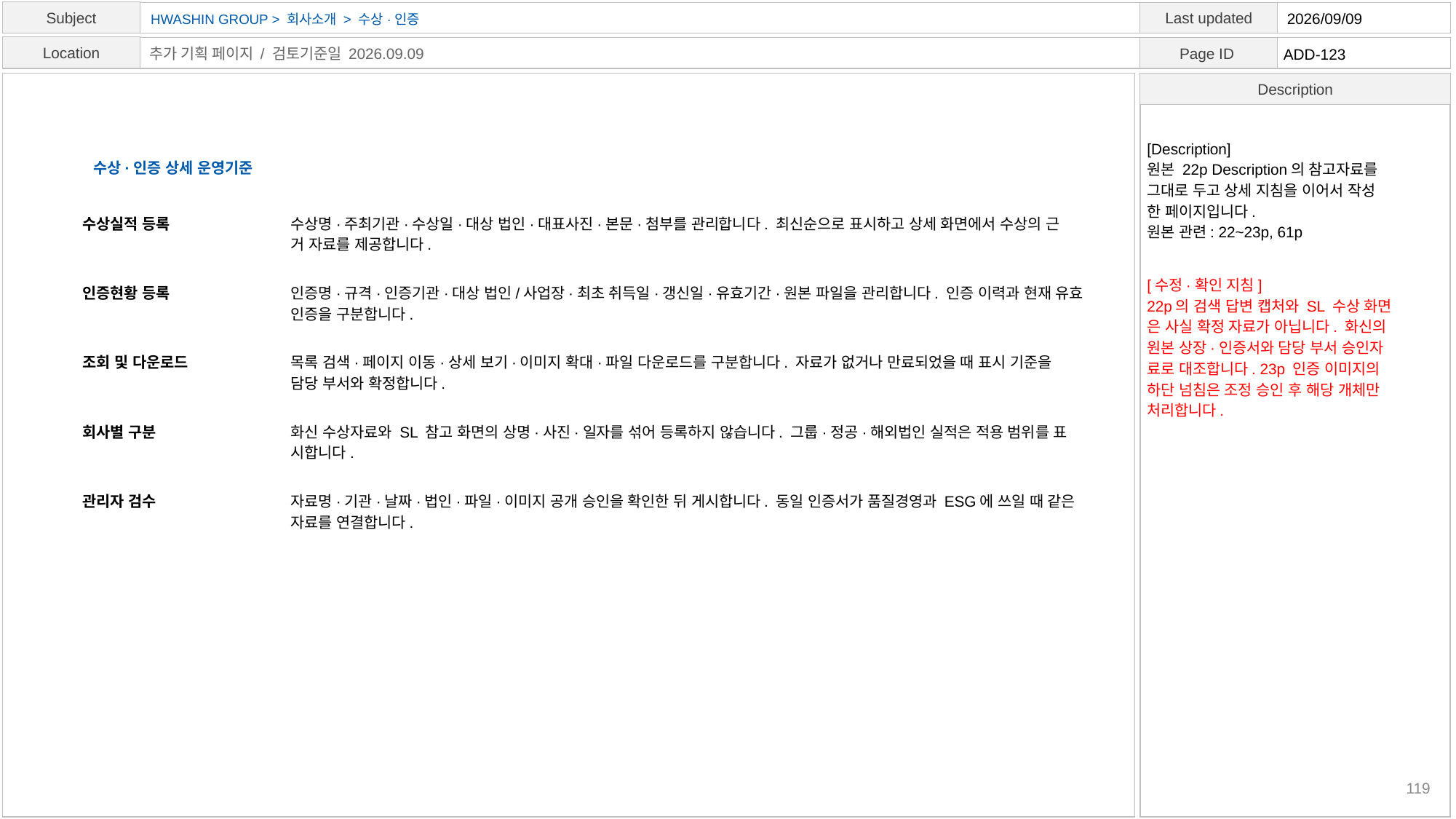

HWASHIN GROUP > 회사소개 > 수상·인증
2026/09/09
ADD-123
추가 기획 페이지 / 검토기준일 2026.09.09
[Description]
원본 22p Description의 참고자료를
그대로 두고 상세 지침을 이어서 작성
한 페이지입니다.
원본 관련: 22~23p, 61p
수상·인증 상세 운영기준
수상실적 등록
수상명·주최기관·수상일·대상 법인·대표사진·본문·첨부를 관리합니다. 최신순으로 표시하고 상세 화면에서 수상의 근
거 자료를 제공합니다.
[수정·확인 지침]
22p의 검색 답변 캡처와 SL 수상 화면
은 사실 확정 자료가 아닙니다. 화신의
원본 상장·인증서와 담당 부서 승인자
료로 대조합니다. 23p 인증 이미지의
하단 넘침은 조정 승인 후 해당 개체만
처리합니다.
인증현황 등록
인증명·규격·인증기관·대상 법인/사업장·최초 취득일·갱신일·유효기간·원본 파일을 관리합니다. 인증 이력과 현재 유효
인증을 구분합니다.
조회 및 다운로드
목록 검색·페이지 이동·상세 보기·이미지 확대·파일 다운로드를 구분합니다. 자료가 없거나 만료되었을 때 표시 기준을
담당 부서와 확정합니다.
회사별 구분
화신 수상자료와 SL 참고 화면의 상명·사진·일자를 섞어 등록하지 않습니다. 그룹·정공·해외법인 실적은 적용 범위를 표
시합니다.
관리자 검수
자료명·기관·날짜·법인·파일·이미지 공개 승인을 확인한 뒤 게시합니다. 동일 인증서가 품질경영과 ESG에 쓰일 때 같은
자료를 연결합니다.
119